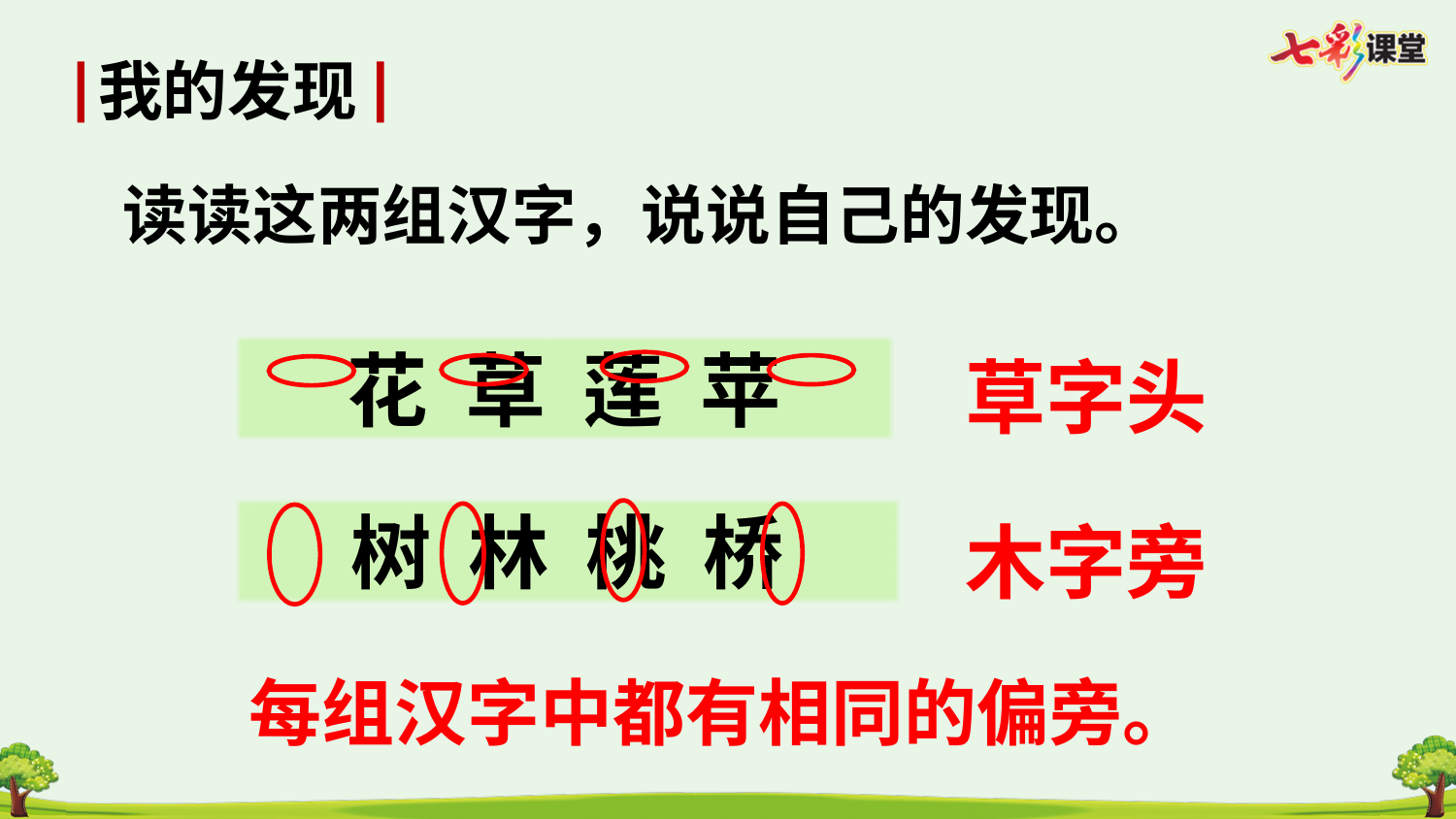

我的发现

读读这两组汉字，说说自己的发现。
花  草  莲  苹
草字头

树  林  桃  桥

木字旁
每组汉字中都有相同的偏旁。